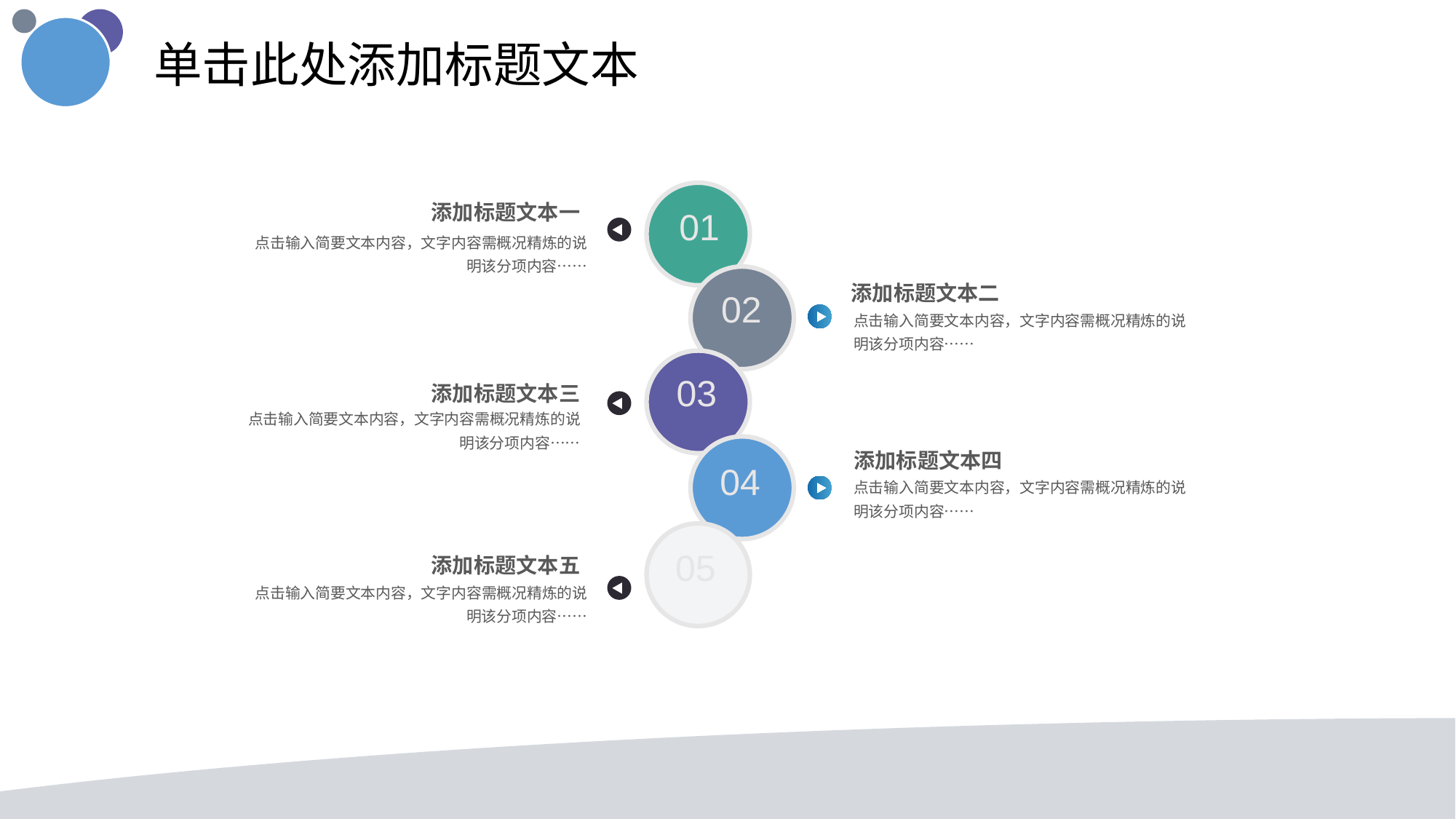

单击此处添加标题文本
添加标题文本一
点击输入简要文本内容，文字内容需概况精炼的说明该分项内容……

01

添加标题文本二
点击输入简要文本内容，文字内容需概况精炼的说明该分项内容……

02

添加标题文本三
点击输入简要文本内容，文字内容需概况精炼的说明该分项内容……
03

添加标题文本四
点击输入简要文本内容，文字内容需概况精炼的说明该分项内容……

04

添加标题文本五
点击输入简要文本内容，文字内容需概况精炼的说明该分项内容……
05